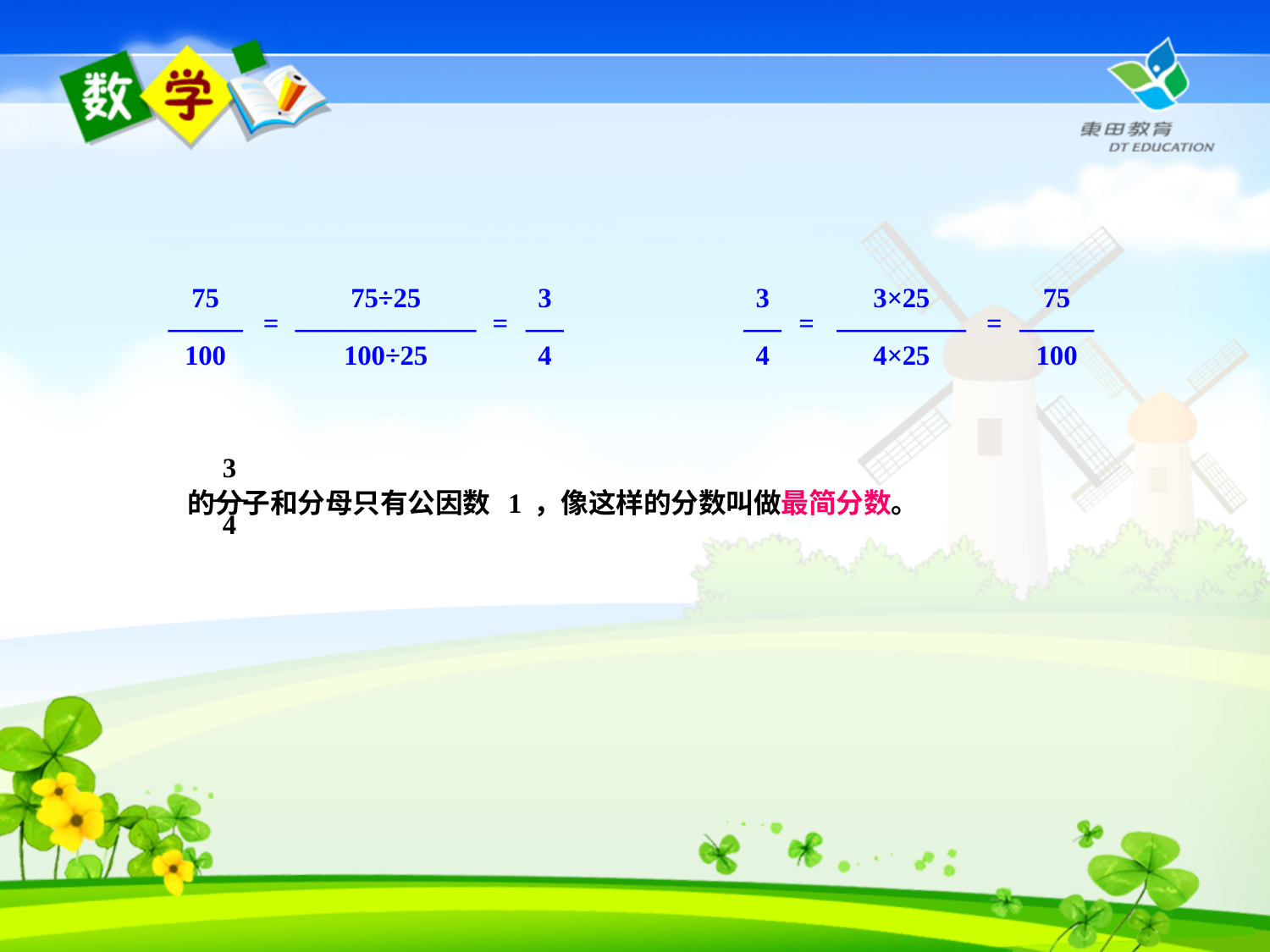

75
100

75÷25
100÷25

=
3
4

=
3
4

3×25
4×25

=
75
100

=
              的分子和分母只有公因数 1，像这样的分数叫做最简分数。
3
4